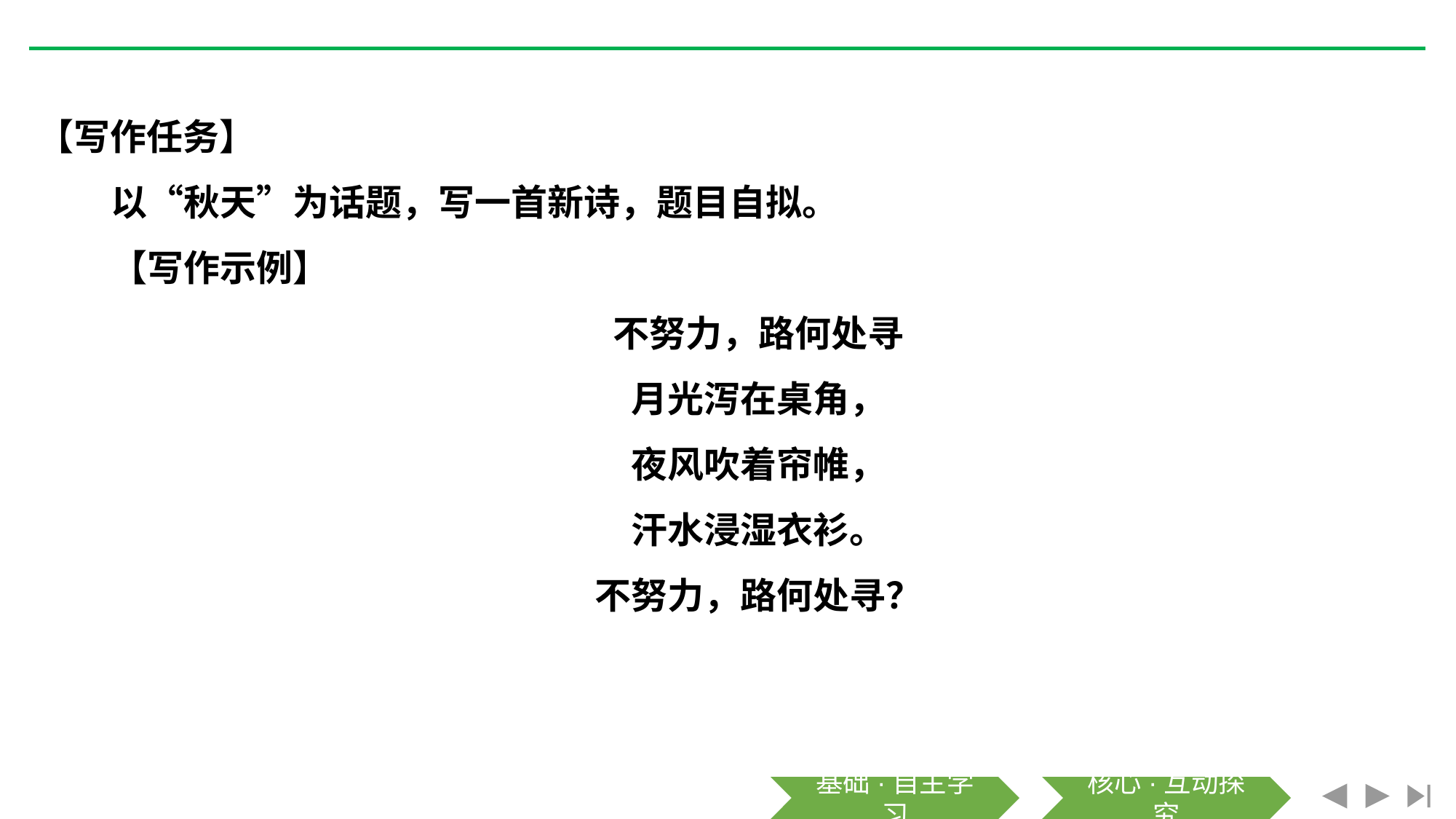

【写作任务】
以“秋天”为话题，写一首新诗，题目自拟。
【写作示例】
不努力，路何处寻
月光泻在桌角，
夜风吹着帘帷，
汗水浸湿衣衫。
不努力，路何处寻？